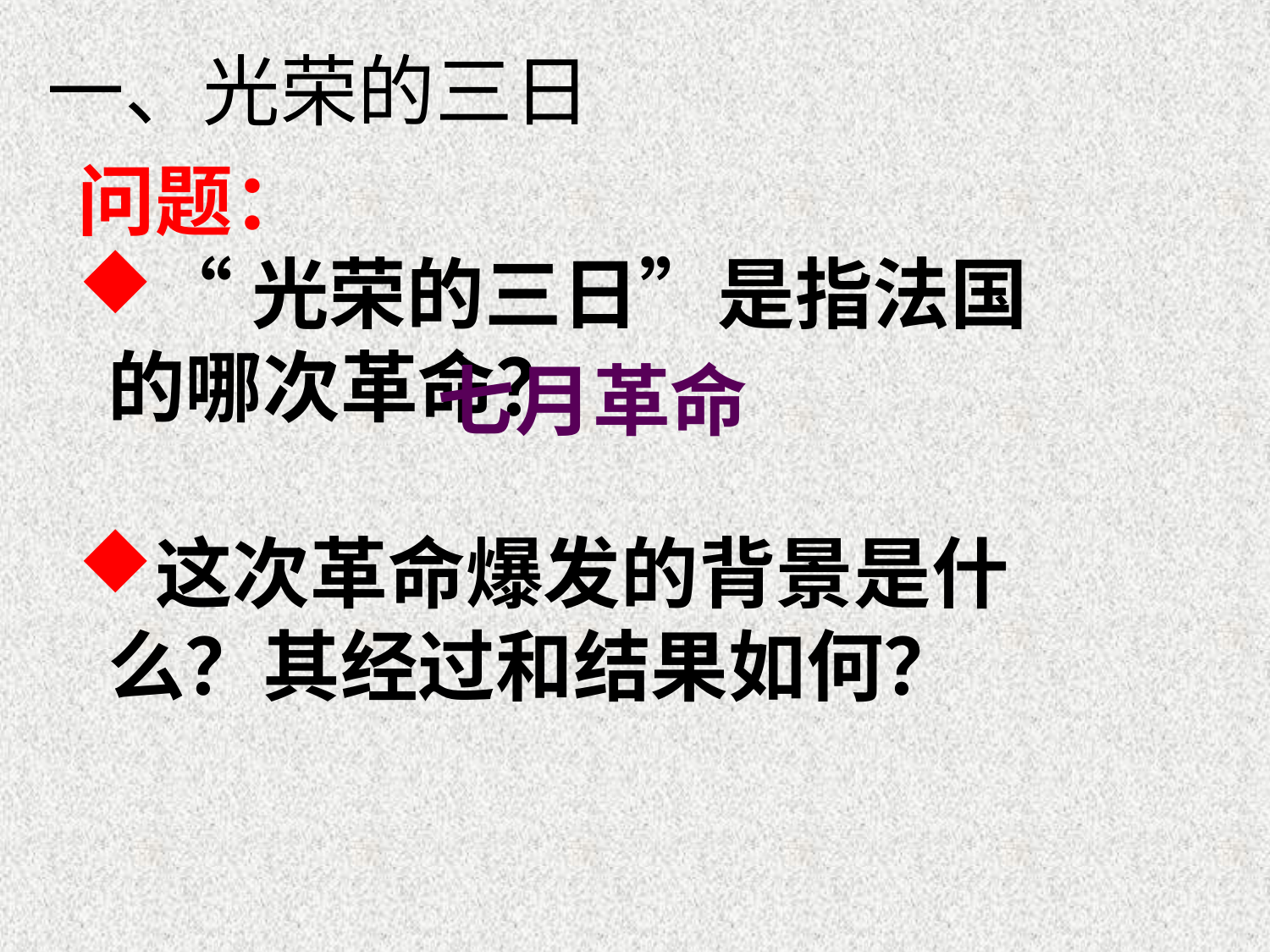

一、光荣的三日
问题：
“光荣的三日”是指法国的哪次革命？

这次革命爆发的背景是什么？其经过和结果如何？
七月革命